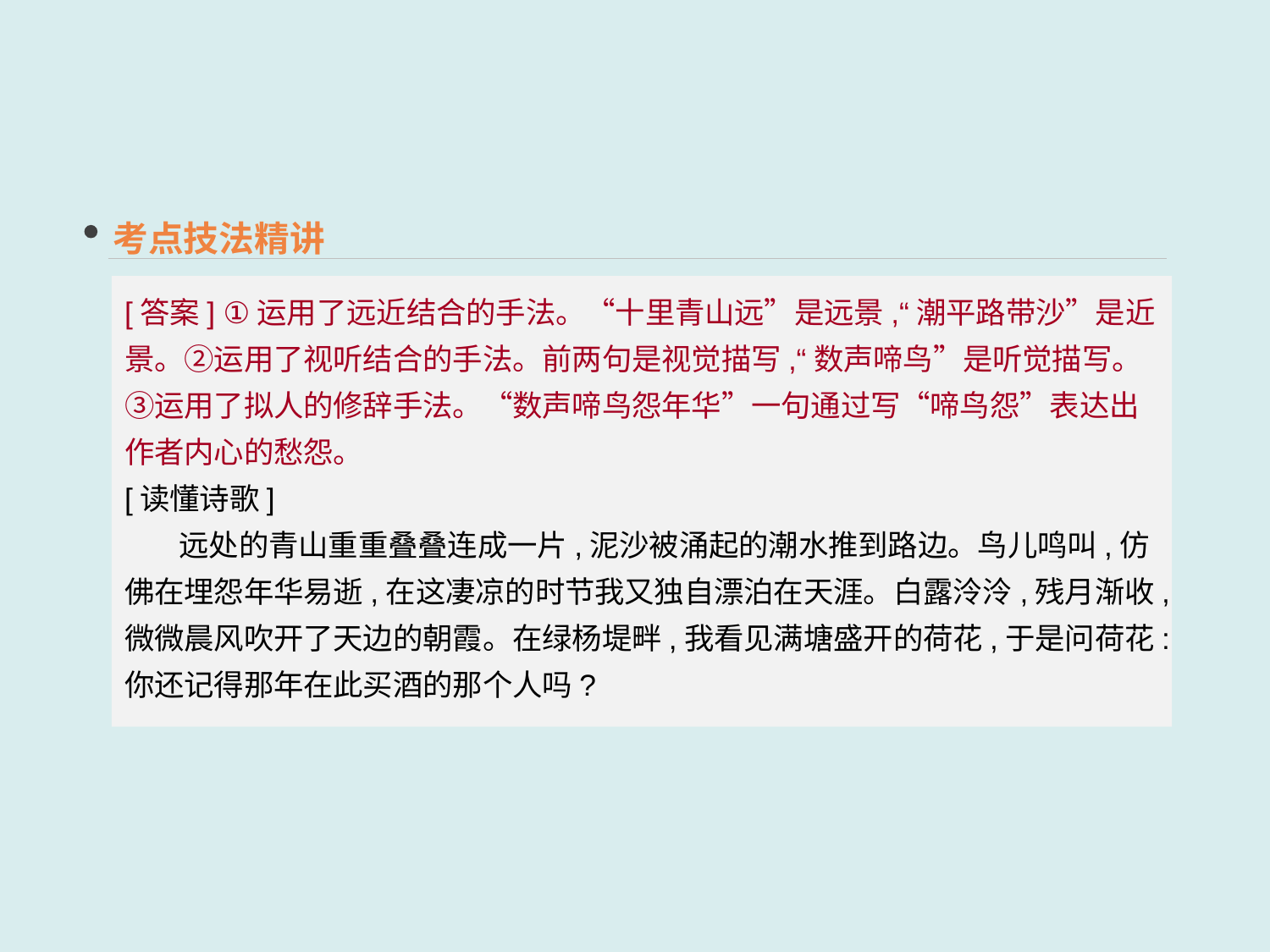

考点技法精讲

[答案] ①运用了远近结合的手法。“十里青山远”是远景,“潮平路带沙”是近景。②运用了视听结合的手法。前两句是视觉描写,“数声啼鸟”是听觉描写。③运用了拟人的修辞手法。“数声啼鸟怨年华”一句通过写“啼鸟怨”表达出作者内心的愁怨。
[读懂诗歌]
       远处的青山重重叠叠连成一片,泥沙被涌起的潮水推到路边。鸟儿鸣叫,仿佛在埋怨年华易逝,在这凄凉的时节我又独自漂泊在天涯。白露泠泠,残月渐收,微微晨风吹开了天边的朝霞。在绿杨堤畔,我看见满塘盛开的荷花,于是问荷花:你还记得那年在此买酒的那个人吗?